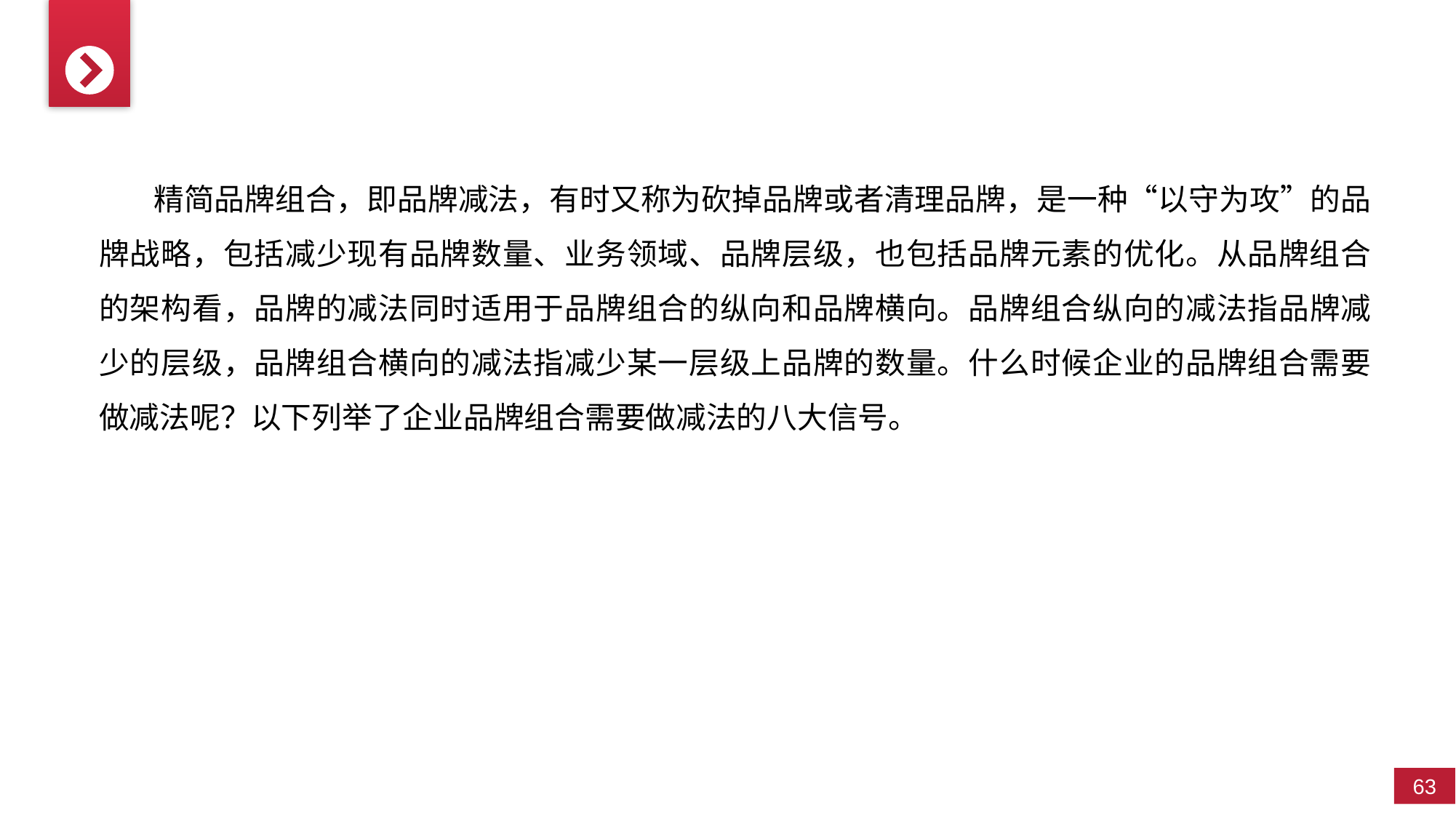

精简品牌组合，即品牌减法，有时又称为砍掉品牌或者清理品牌，是一种“以守为攻”的品牌战略，包括减少现有品牌数量、业务领域、品牌层级，也包括品牌元素的优化。从品牌组合的架构看，品牌的减法同时适用于品牌组合的纵向和品牌横向。品牌组合纵向的减法指品牌减少的层级，品牌组合横向的减法指减少某一层级上品牌的数量。什么时候企业的品牌组合需要做减法呢？以下列举了企业品牌组合需要做减法的八大信号。